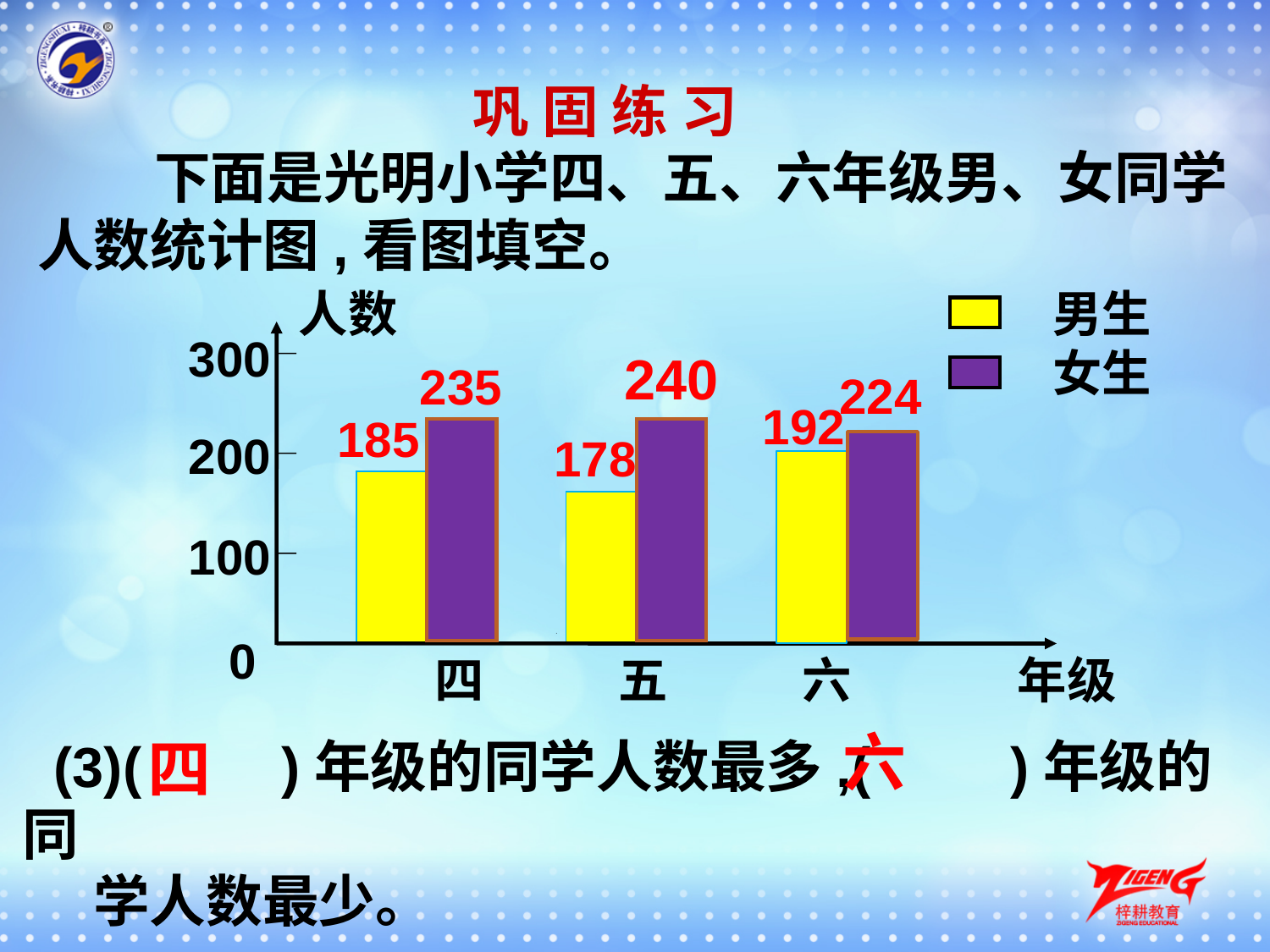

巩 固 练 习
        下面是光明小学四、五、六年级男、女同学人数统计图,看图填空。
人数
男生
女生

300
200
100
四            五            六
240
235

224
192
185

178

0

年级

六
四
(3)(　　)年级的同学人数最多,(　　)年级的同
  学人数最少。